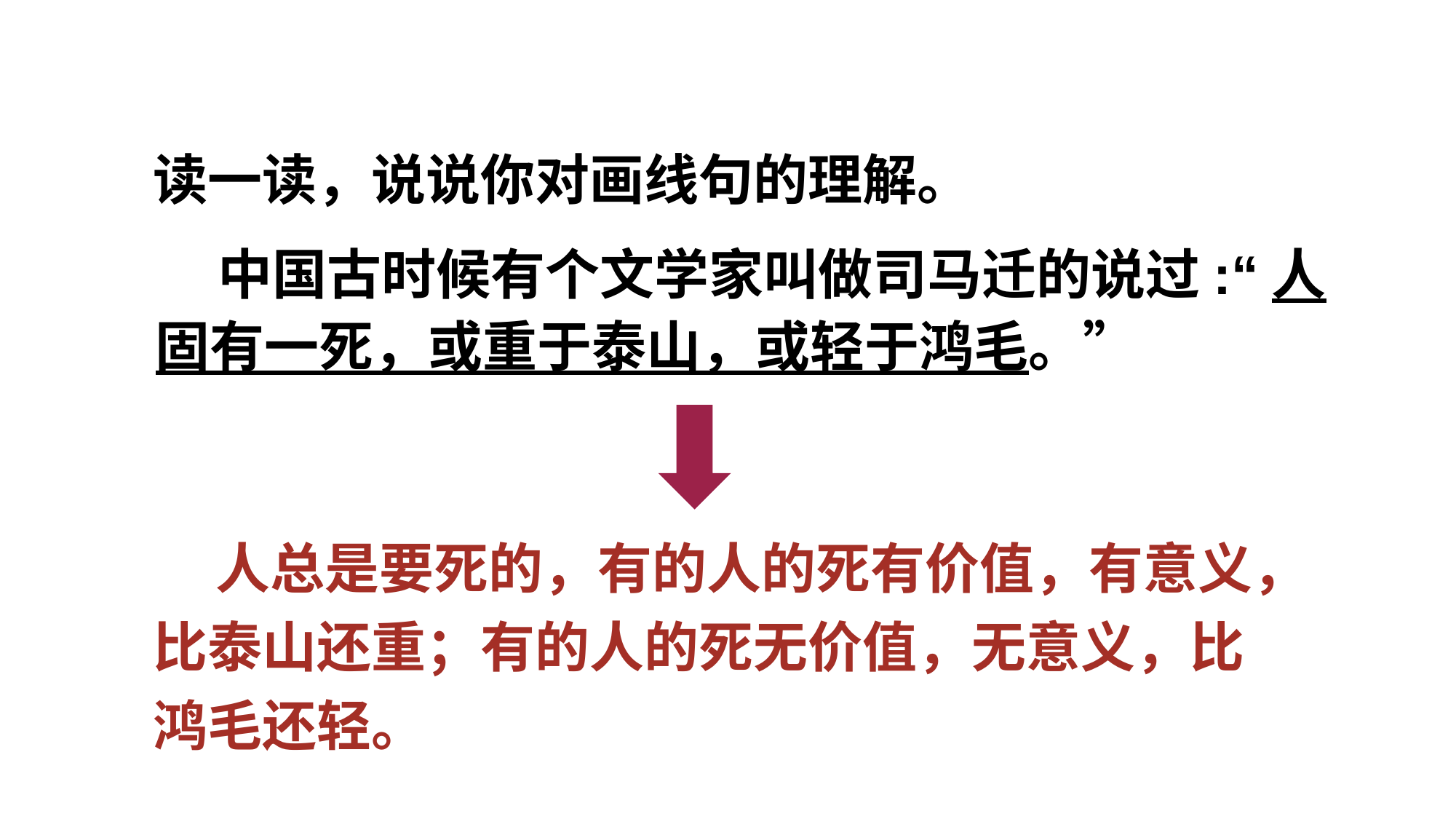

读一读，说说你对画线句的理解。
    中国古时候有个文学家叫做司马迁的说过:“人固有一死，或重于泰山，或轻于鸿毛。”

    人总是要死的，有的人的死有价值，有意义，比泰山还重；有的人的死无价值，无意义，比鸿毛还轻。